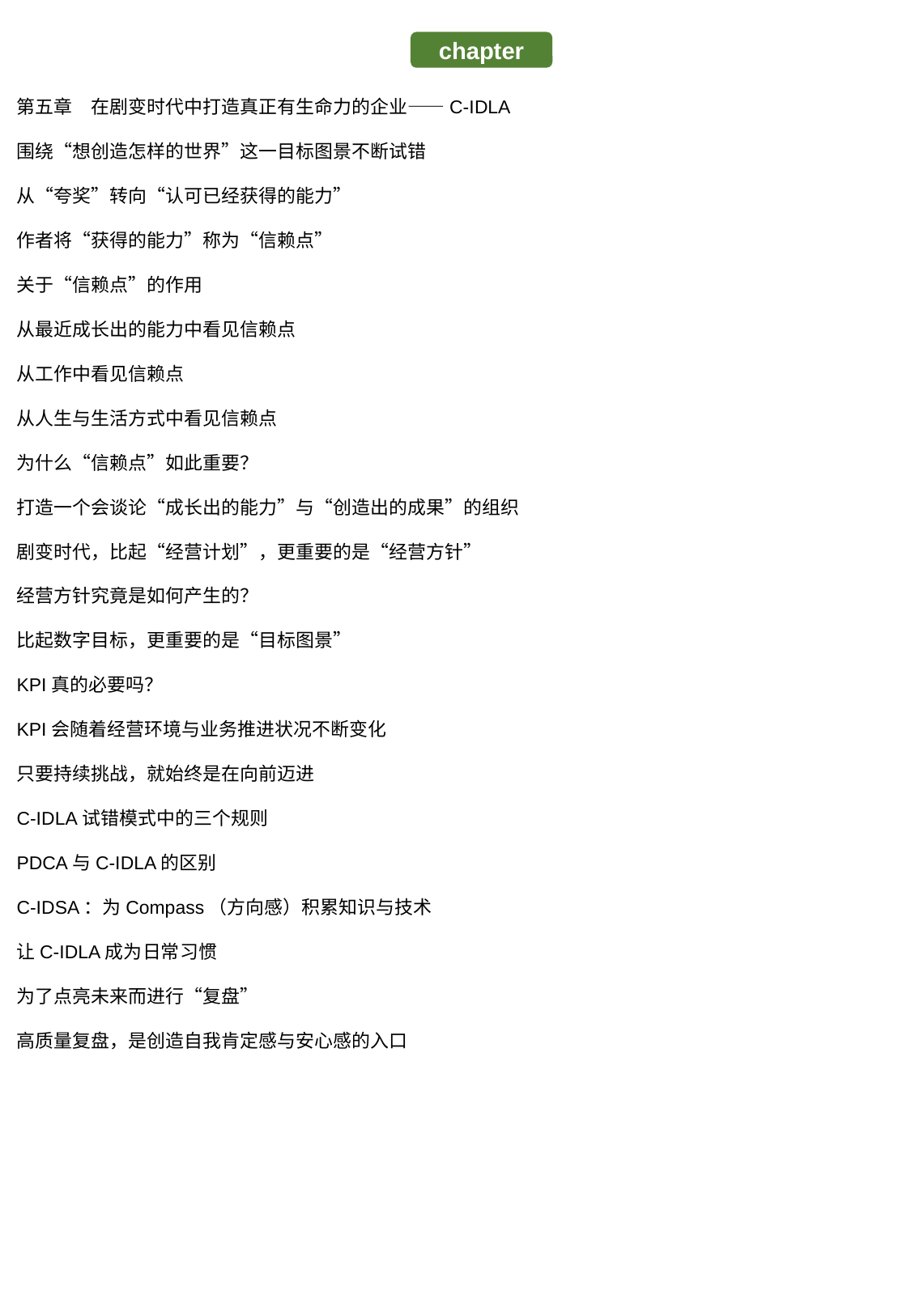

chapter
第五章　在剧变时代中打造真正有生命力的企业——C-IDLA

围绕“想创造怎样的世界”这一目标图景不断试错

从“夸奖”转向“认可已经获得的能力”

作者将“获得的能力”称为“信赖点”

关于“信赖点”的作用

从最近成长出的能力中看见信赖点

从工作中看见信赖点

从人生与生活方式中看见信赖点

为什么“信赖点”如此重要？

打造一个会谈论“成长出的能力”与“创造出的成果”的组织

剧变时代，比起“经营计划”，更重要的是“经营方针”

经营方针究竟是如何产生的？

比起数字目标，更重要的是“目标图景”

KPI真的必要吗？

KPI会随着经营环境与业务推进状况不断变化

只要持续挑战，就始终是在向前迈进

C-IDLA试错模式中的三个规则

PDCA与C-IDLA的区别

C-IDSA：为Compass（方向感）积累知识与技术

让C-IDLA成为日常习惯

为了点亮未来而进行“复盘”

高质量复盘，是创造自我肯定感与安心感的入口